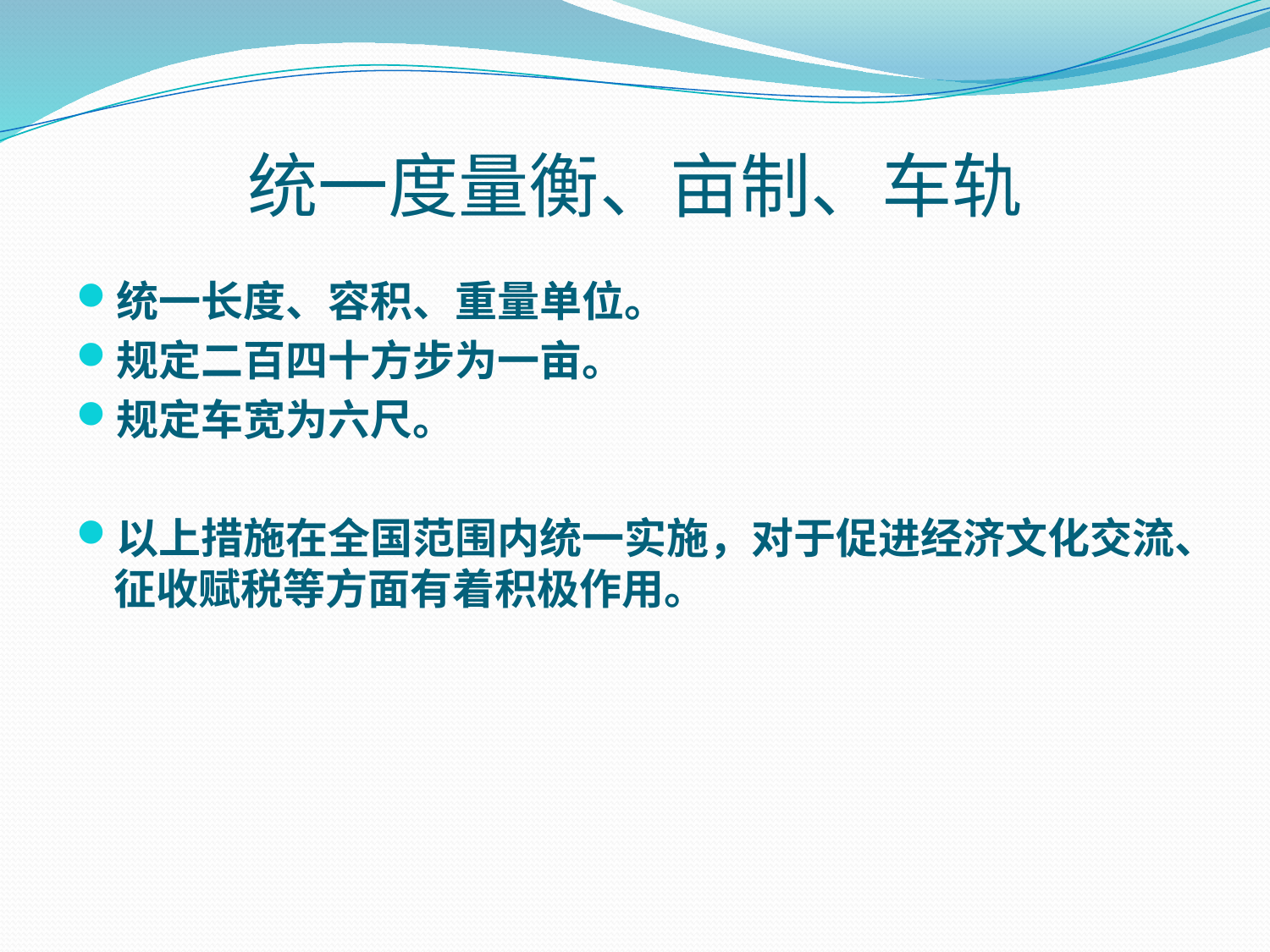

# 统一度量衡、亩制、车轨
统一长度、容积、重量单位。
规定二百四十方步为一亩。
规定车宽为六尺。

以上措施在全国范围内统一实施，对于促进经济文化交流、征收赋税等方面有着积极作用。